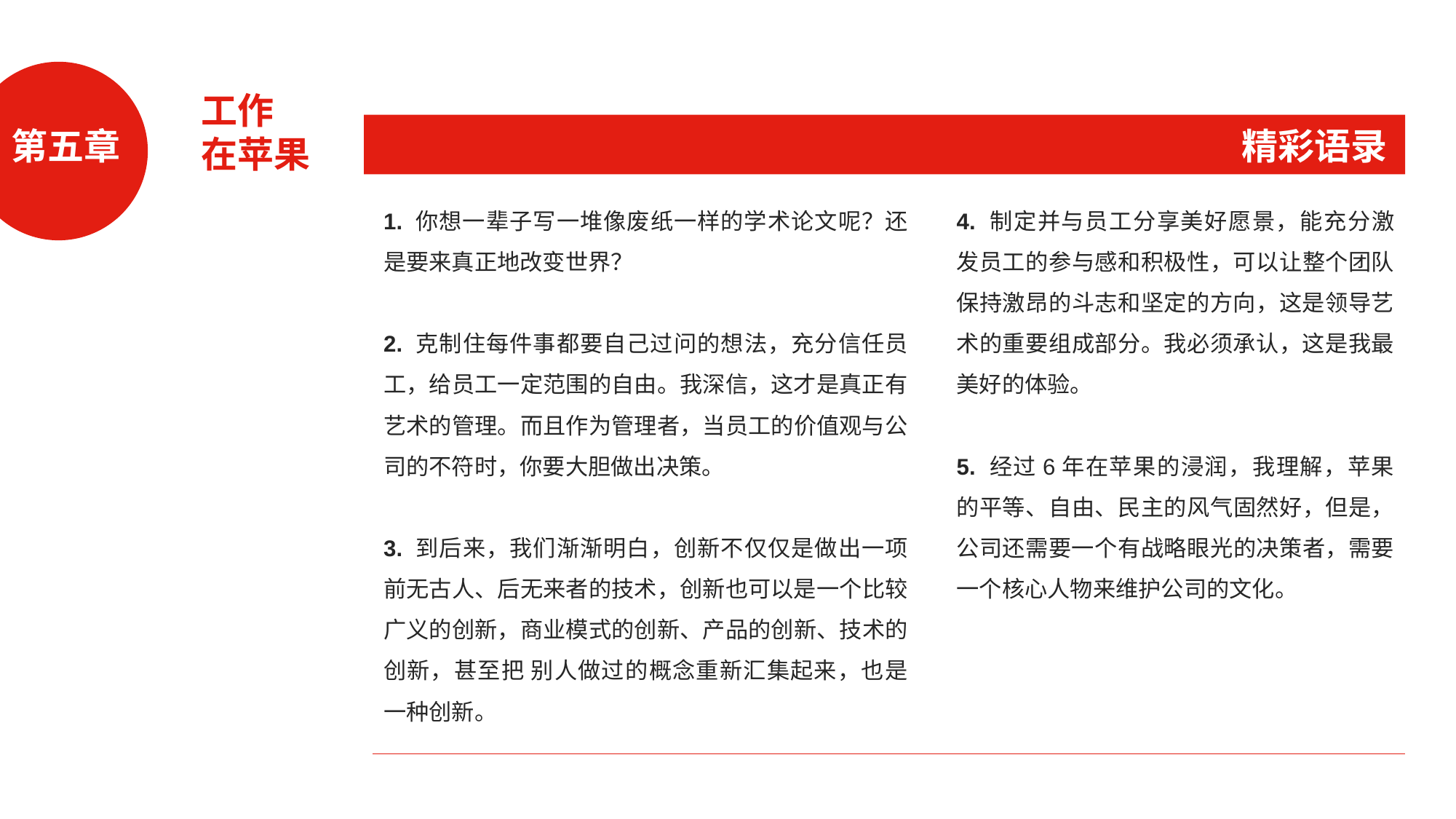

工作
在苹果

第五章
精彩语录
1. 你想一辈子写一堆像废纸一样的学术论文呢？还是要来真正地改变世界？

2. 克制住每件事都要自己过问的想法，充分信任员工，给员工一定范围的自由。我深信，这才是真正有艺术的管理。而且作为管理者，当员工的价值观与公司的不符时，你要大胆做出决策。

3. 到后来，我们渐渐明白，创新不仅仅是做出一项前无古人、后无来者的技术，创新也可以是一个比较广义的创新，商业模式的创新、产品的创新、技术的创新，甚至把 别人做过的概念重新汇集起来，也是一种创新。
4. 制定并与员工分享美好愿景，能充分激发员工的参与感和积极性，可以让整个团队保持激昂的斗志和坚定的方向，这是领导艺术的重要组成部分。我必须承认，这是我最美好的体验。

5. 经过6年在苹果的浸润，我理解，苹果的平等、自由、民主的风气固然好，但是，公司还需要一个有战略眼光的决策者，需要一个核心人物来维护公司的文化。